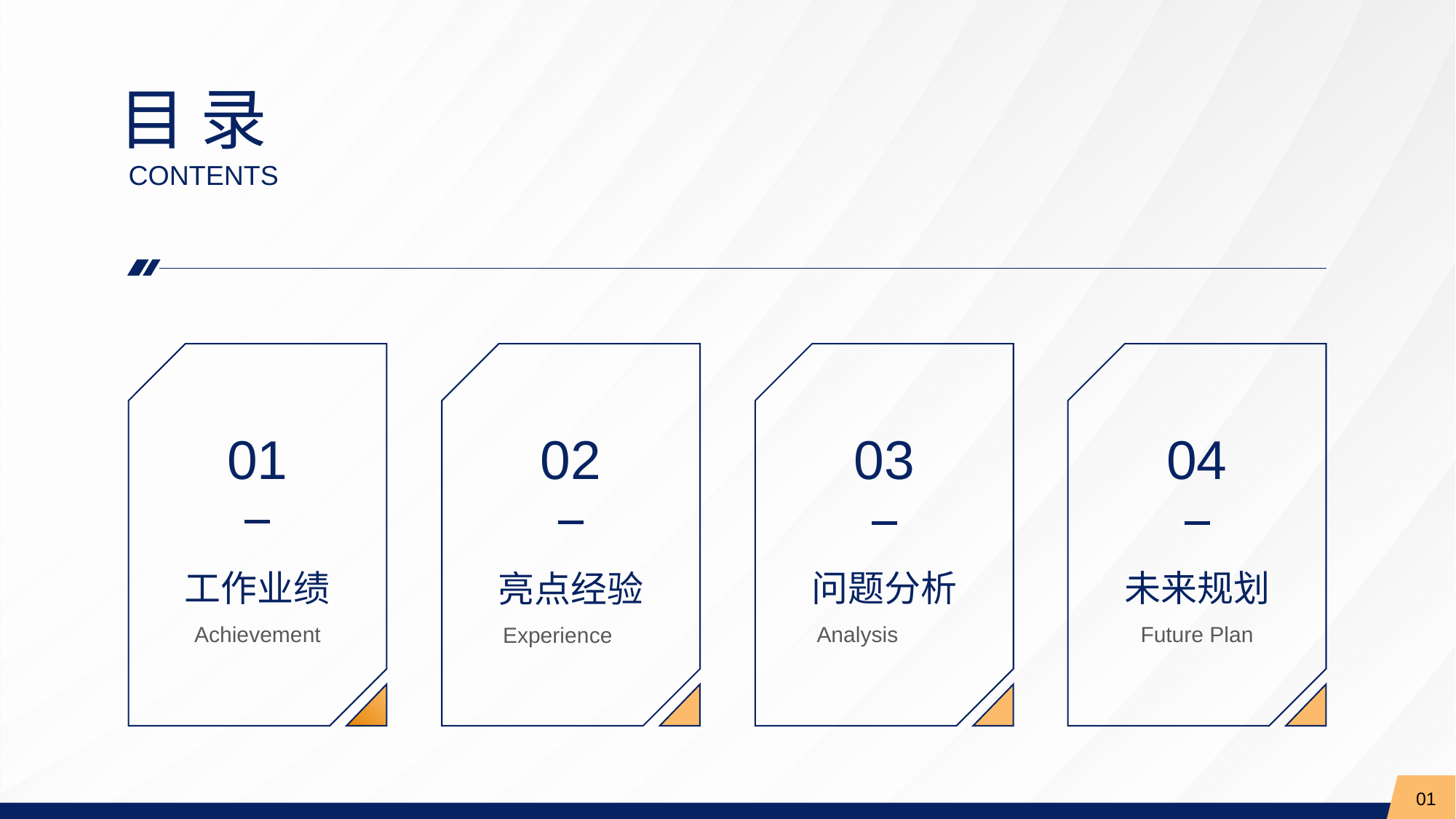

目 录
CONTENTS

04
未来规划
Future Plan
01
工作业绩
Achievement
02
亮点经验
Experience
03
问题分析
Analysis
01